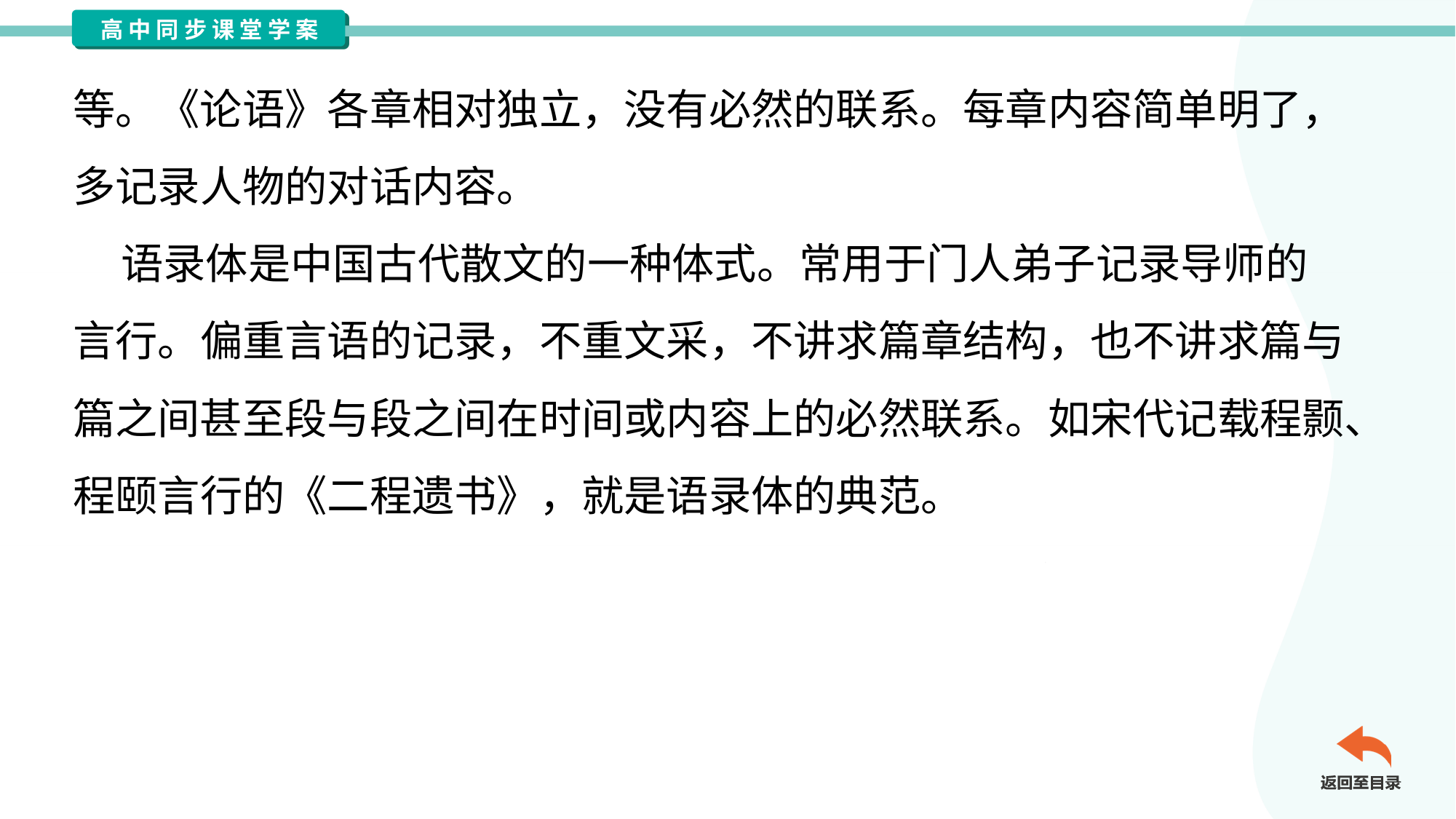

等。《论语》各章相对独立，没有必然的联系。每章内容简单明了，
多记录人物的对话内容。
    语录体是中国古代散文的一种体式。常用于门人弟子记录导师的
言行。偏重言语的记录，不重文采，不讲求篇章结构，也不讲求篇与
篇之间甚至段与段之间在时间或内容上的必然联系。如宋代记载程颢、
程颐言行的《二程遗书》，就是语录体的典范。